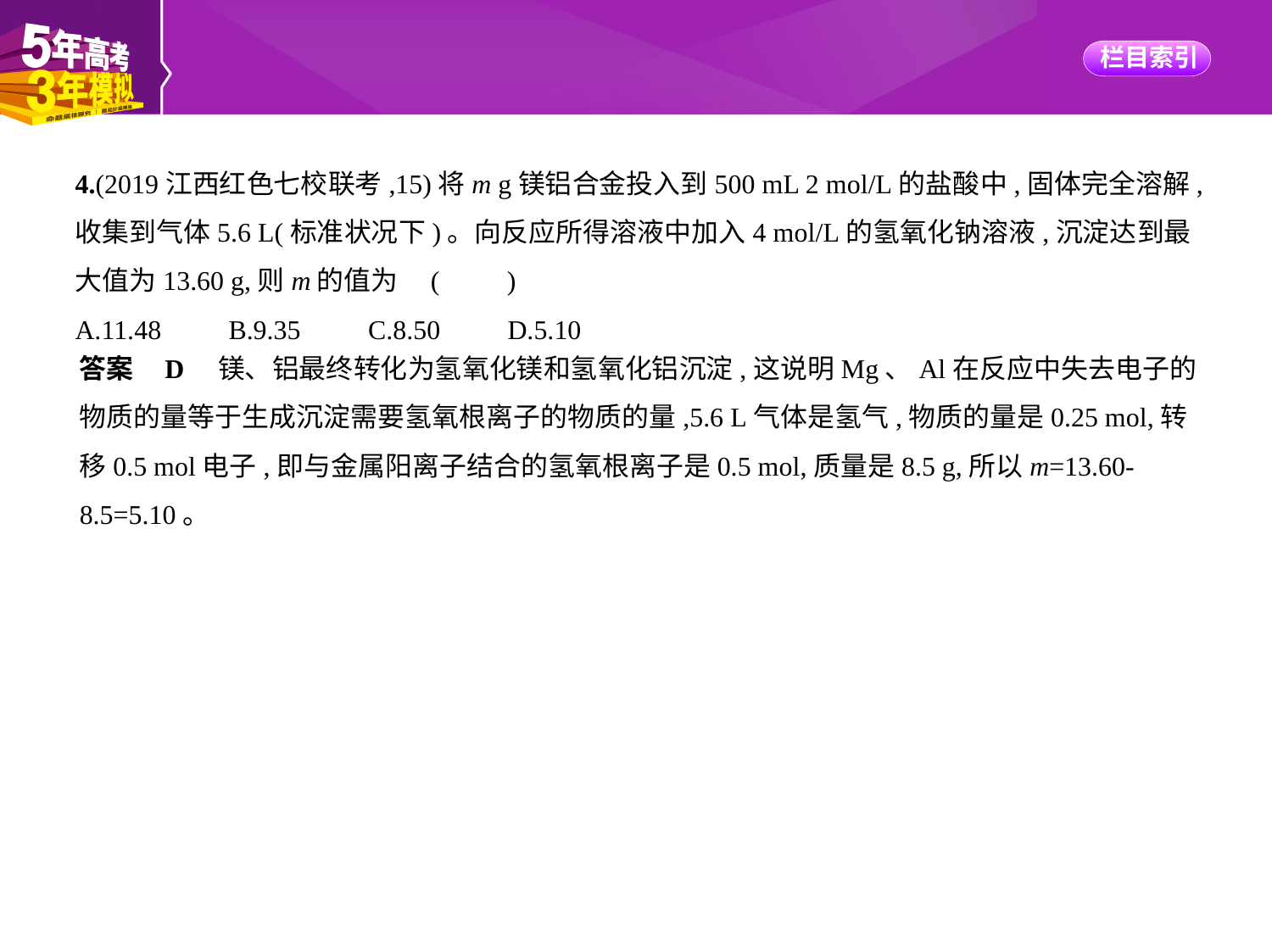

4.(2019江西红色七校联考,15)将m g镁铝合金投入到500 mL 2 mol/L的盐酸中,固体完全溶解,
收集到气体5.6 L(标准状况下)。向反应所得溶液中加入4 mol/L的氢氧化钠溶液,沉淀达到最
大值为13.60 g,则m的值为 (　　)
A.11.48　　B.9.35　　C.8.50　　D.5.10
答案    D　镁、铝最终转化为氢氧化镁和氢氧化铝沉淀,这说明Mg、Al在反应中失去电子的
物质的量等于生成沉淀需要氢氧根离子的物质的量,5.6 L气体是氢气,物质的量是0.25 mol,转
移0.5 mol电子,即与金属阳离子结合的氢氧根离子是0.5 mol,质量是8.5 g,所以m=13.60-8.5=5.10。